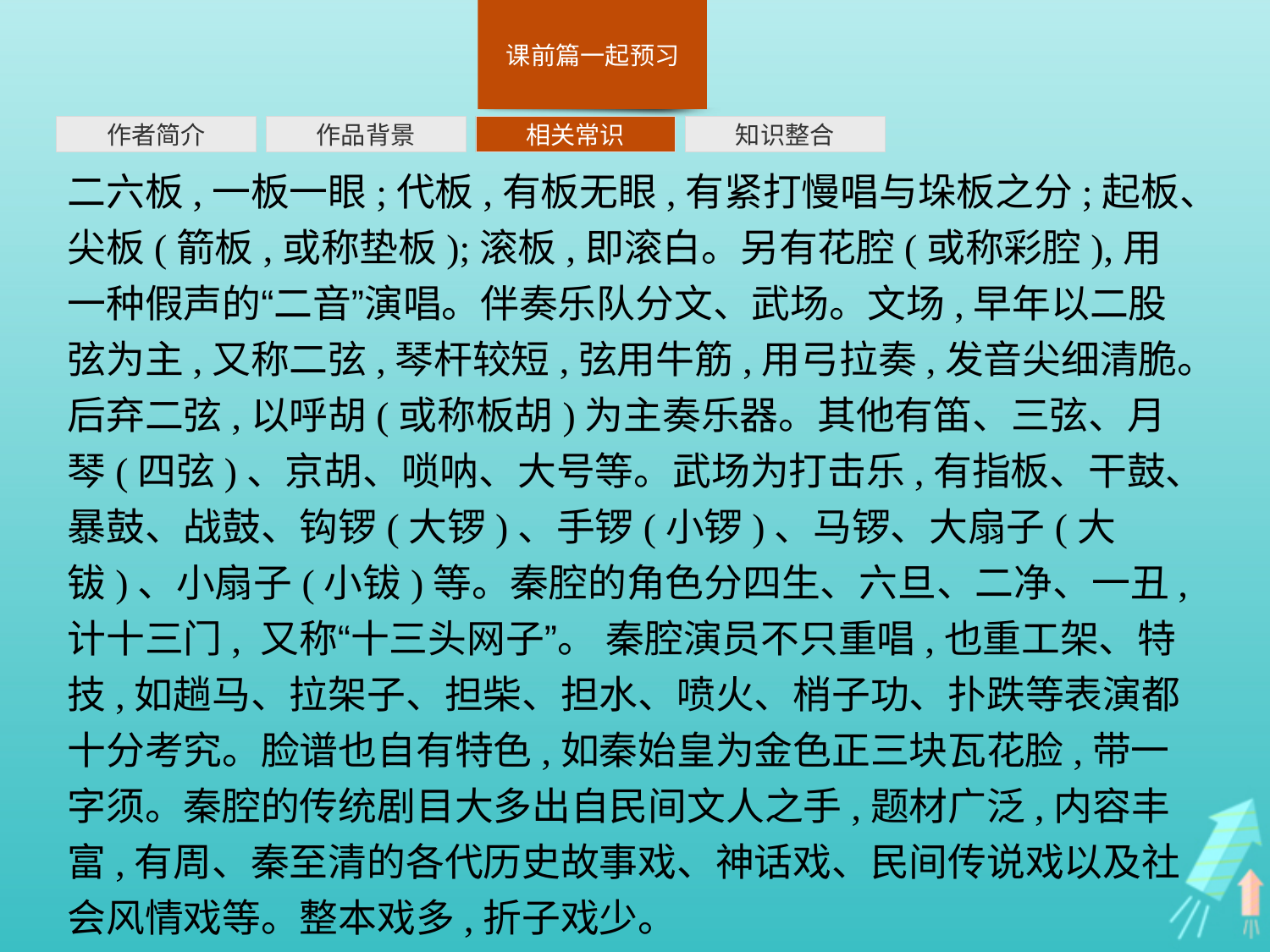

作者简介
作品背景
相关常识
知识整合
二六板,一板一眼;代板,有板无眼,有紧打慢唱与垛板之分;起板、尖板(箭板,或称垫板);滚板,即滚白。另有花腔(或称彩腔),用一种假声的“二音”演唱。伴奏乐队分文、武场。文场,早年以二股弦为主,又称二弦,琴杆较短,弦用牛筋,用弓拉奏,发音尖细清脆。后弃二弦,以呼胡(或称板胡)为主奏乐器。其他有笛、三弦、月琴(四弦)、京胡、唢呐、大号等。武场为打击乐,有指板、干鼓、暴鼓、战鼓、钩锣(大锣)、手锣(小锣)、马锣、大扇子(大钹)、小扇子(小钹)等。秦腔的角色分四生、六旦、二净、一丑,计十三门, 又称“十三头网子”。 秦腔演员不只重唱,也重工架、特技,如趟马、拉架子、担柴、担水、喷火、梢子功、扑跌等表演都十分考究。脸谱也自有特色,如秦始皇为金色正三块瓦花脸,带一字须。秦腔的传统剧目大多出自民间文人之手,题材广泛,内容丰富,有周、秦至清的各代历史故事戏、神话戏、民间传说戏以及社会风情戏等。整本戏多,折子戏少。